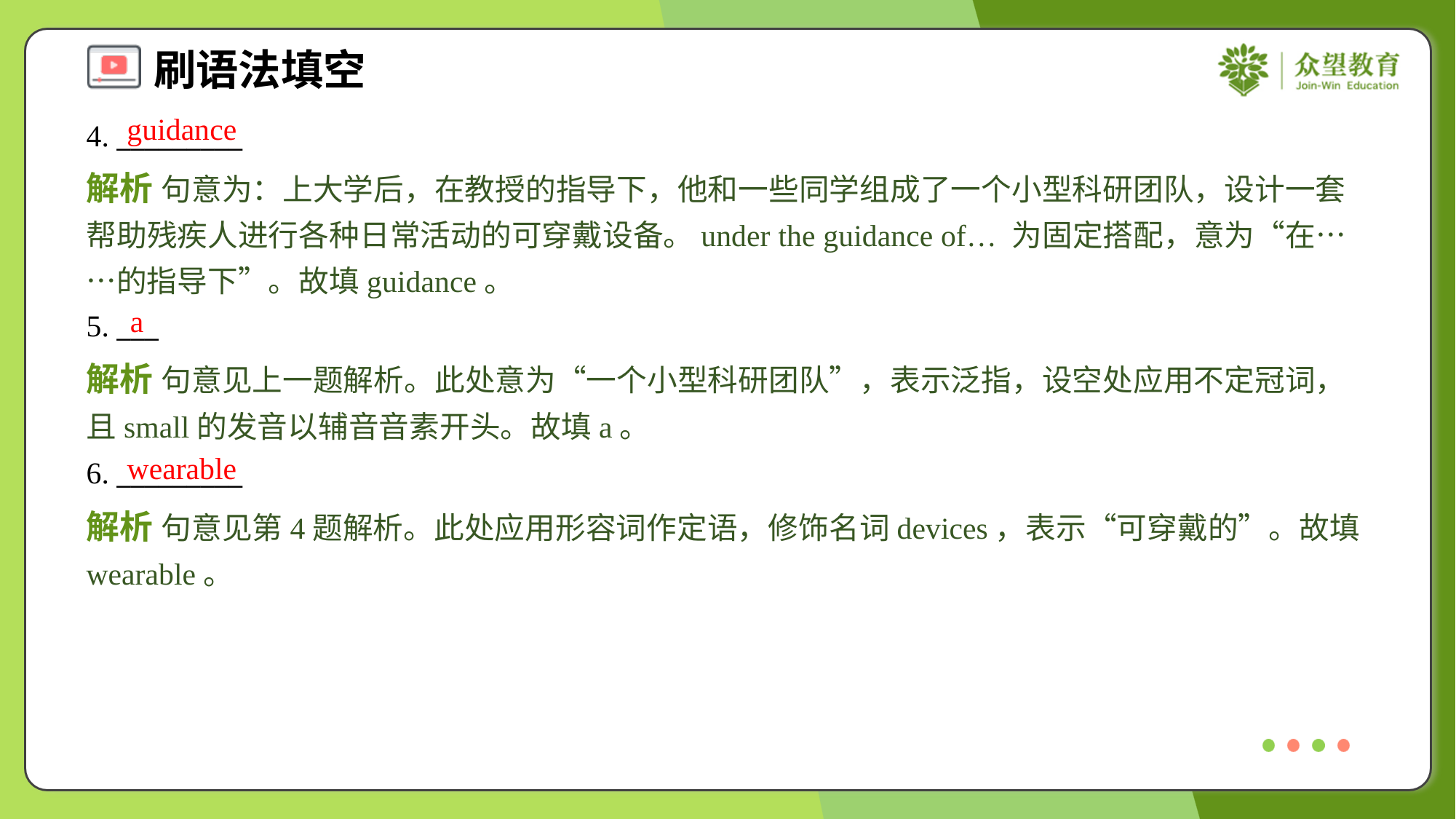

guidance
4. _________
解析 句意为：上大学后，在教授的指导下，他和一些同学组成了一个小型科研团队，设计一套帮助残疾人进行各种日常活动的可穿戴设备。under the guidance of… 为固定搭配，意为“在……的指导下”。故填guidance。
a
5. ___
解析 句意见上一题解析。此处意为“一个小型科研团队”，表示泛指，设空处应用不定冠词，且small的发音以辅音音素开头。故填a。
wearable
6. _________
解析 句意见第4题解析。此处应用形容词作定语，修饰名词devices，表示“可穿戴的”。故填wearable。